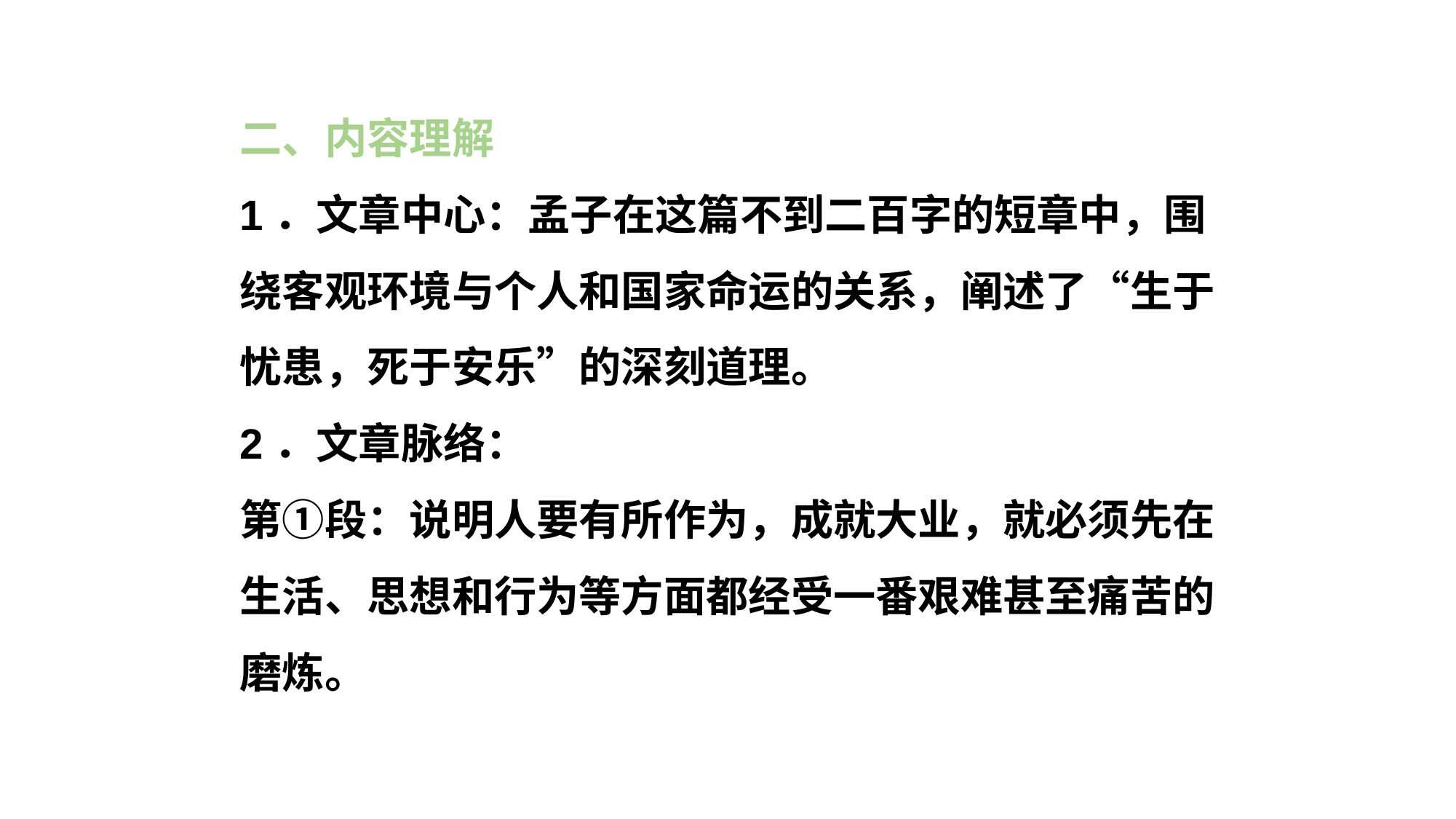

二、内容理解
1．文章中心：孟子在这篇不到二百字的短章中，围绕客观环境与个人和国家命运的关系，阐述了“生于忧患，死于安乐”的深刻道理。
2．文章脉络：
第①段：说明人要有所作为，成就大业，就必须先在生活、思想和行为等方面都经受一番艰难甚至痛苦的磨炼。